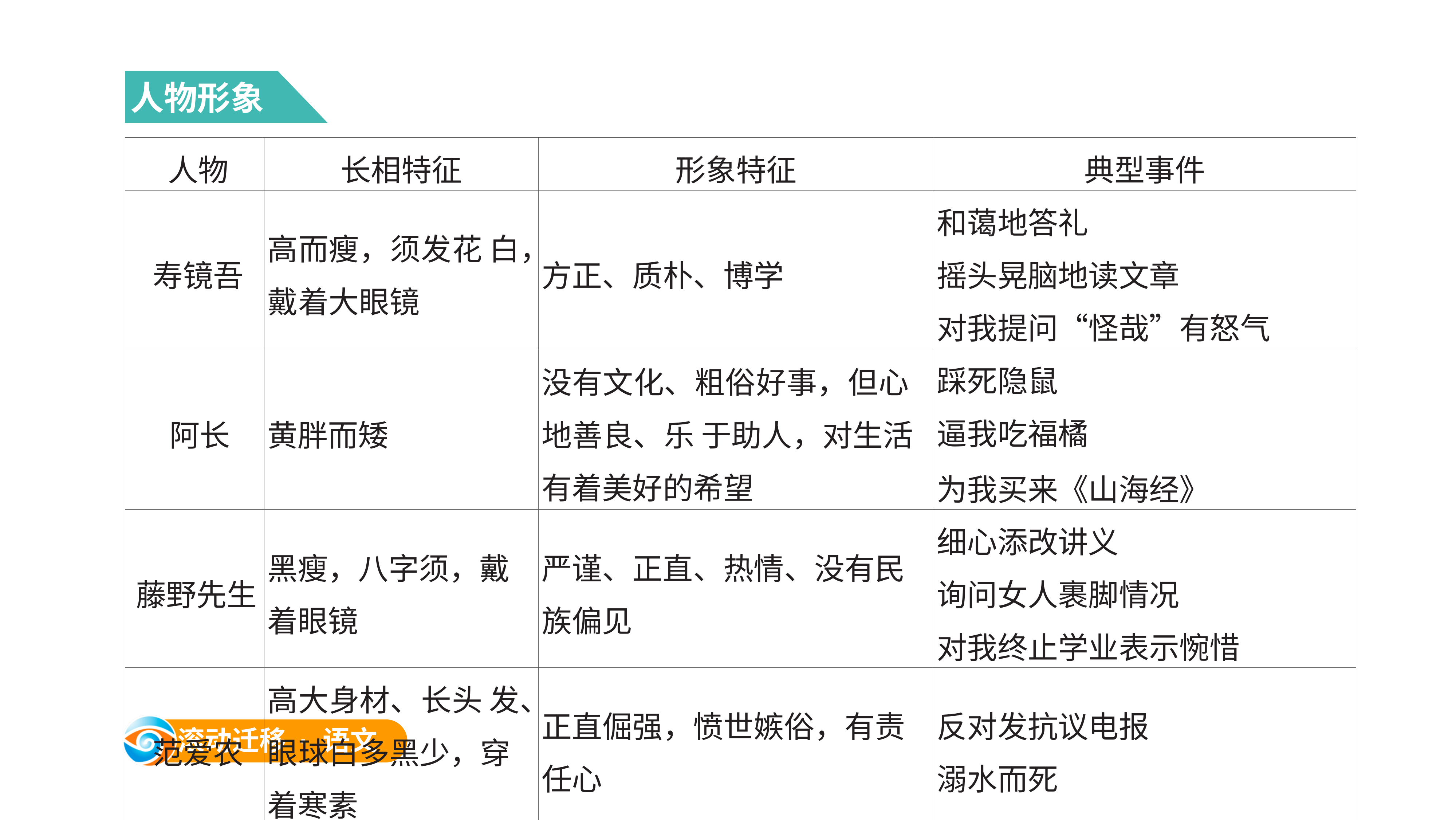

人物形象

| 人物 | 长相特征 | 形象特征 | 典型事件 |
| --- | --- | --- | --- |
| 寿镜吾 | 高而瘦，须发花 白，戴着大眼镜 | 方正、质朴、博学 | 和蔼地答礼 摇头晃脑地读文章 对我提问“怪哉”有怒气 |
| 阿长 | 黄胖而矮 | 没有文化、粗俗好事，但心地善良、乐 于助人，对生活有着美好的希望 | 踩死隐鼠 逼我吃福橘 为我买来《山海经》 |
| 藤野先生 | 黑瘦，八字须，戴着眼镜 | 严谨、正直、热情、没有民族偏见 | 细心添改讲义 询问女人裹脚情况 对我终止学业表示惋惜 |
| 范爱农 | 高大身材、长头 发、眼球白多黑少，穿着寒素 | 正直倔强，愤世嫉俗，有责任心 | 反对发抗议电报 溺水而死 |